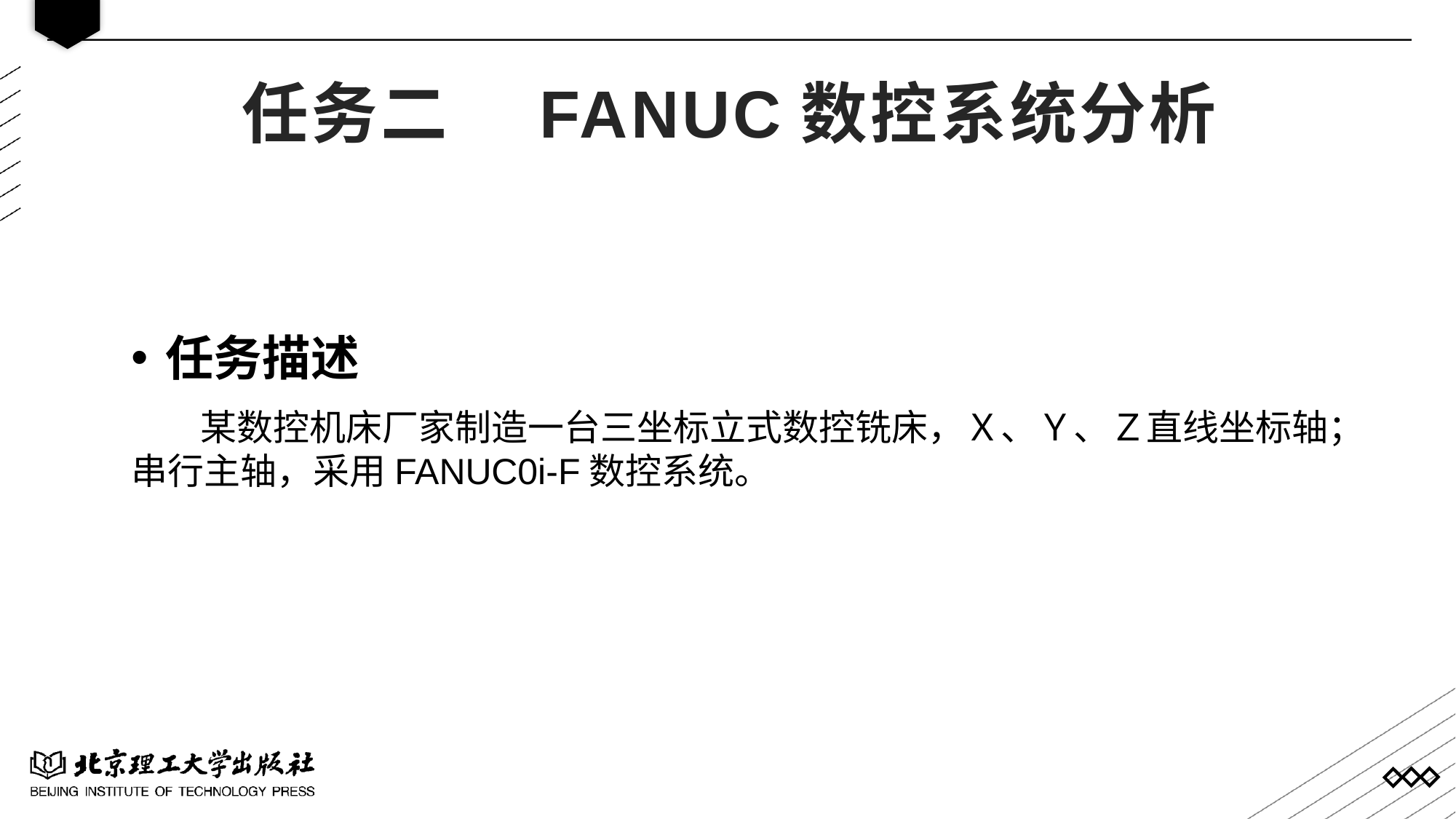

# 任务二    FANUC数控系统分析
任务描述
某数控机床厂家制造一台三坐标立式数控铣床，Ｘ、Ｙ、Ｚ直线坐标轴； 串行主轴，采用FANUC0i-F数控系统。